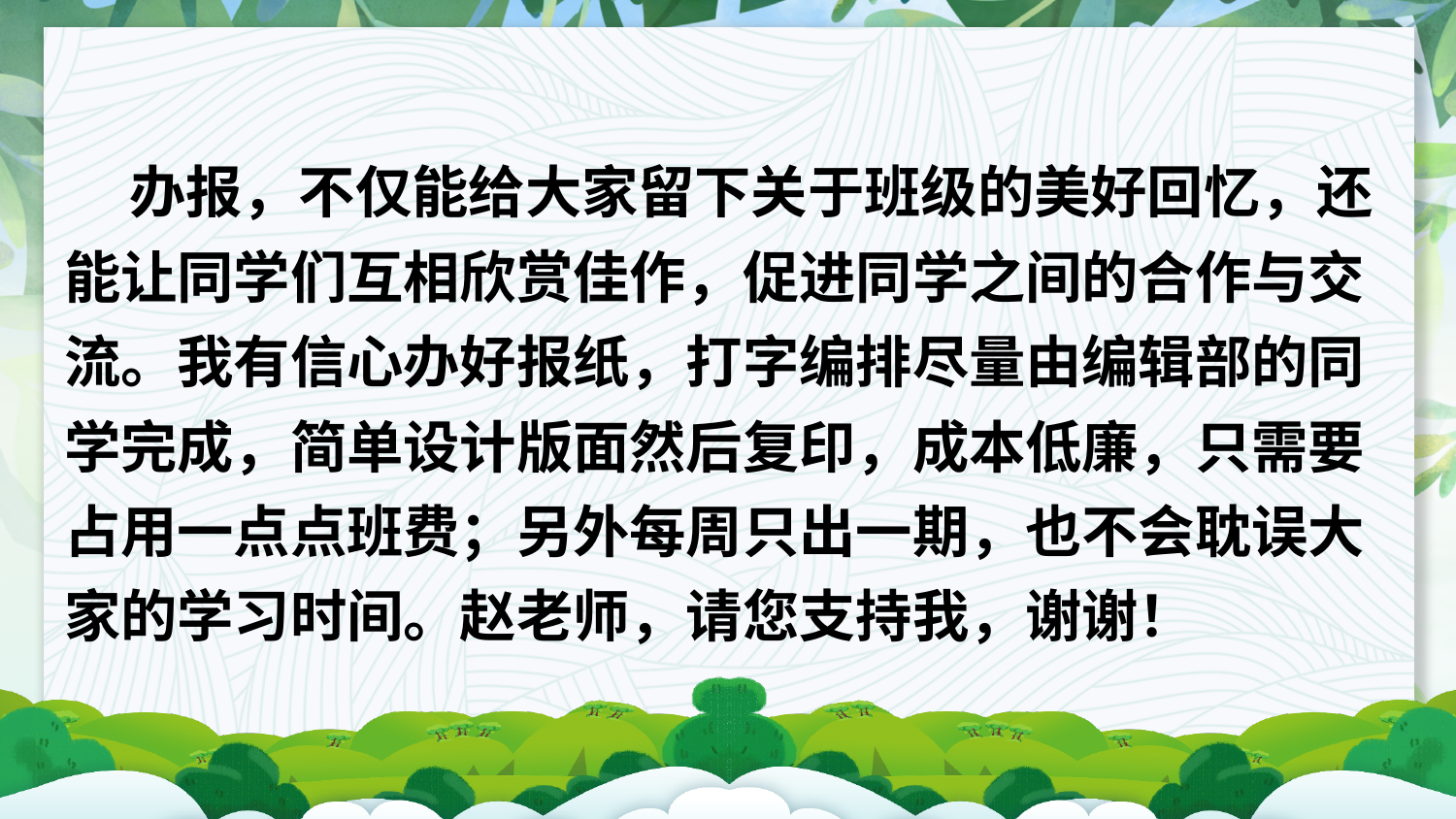

办报，不仅能给大家留下关于班级的美好回忆，还能让同学们互相欣赏佳作，促进同学之间的合作与交流。我有信心办好报纸，打字编排尽量由编辑部的同学完成，简单设计版面然后复印，成本低廉，只需要占用一点点班费；另外每周只出一期，也不会耽误大家的学习时间。赵老师，请您支持我，谢谢！